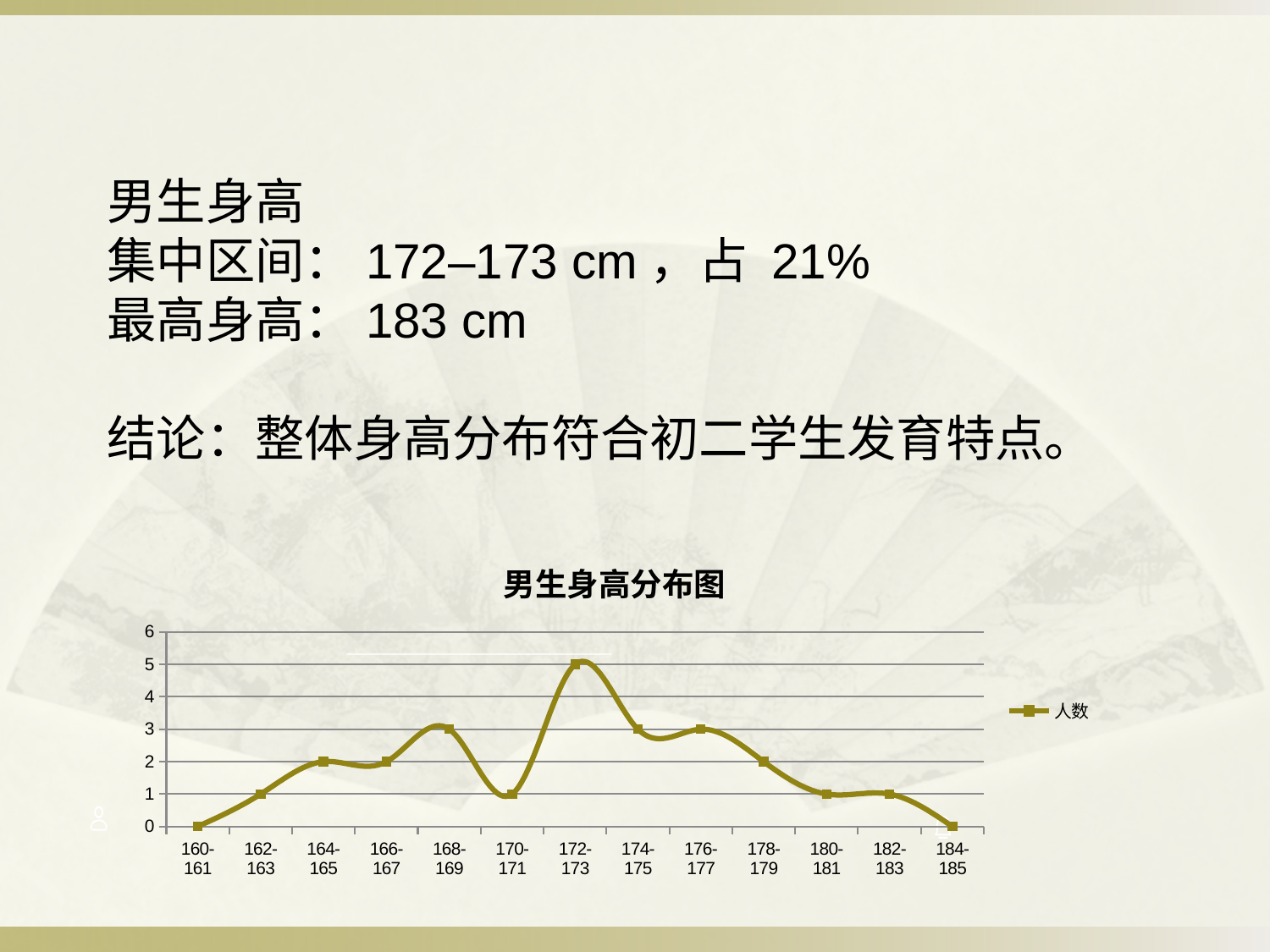

男生身高
集中区间：172–173 cm，占 21%
最高身高：183 cm

结论：整体身高分布符合初二学生发育特点。

### Chart: 男生身高分布图

| Category | 人数 |
|---|---|
| 160-161 | 0.0 |
| 162-163 | 1.0 |
| 164-165 | 2.0 |
| 166-167 | 2.0 |
| 168-169 | 3.0 |
| 170-171 | 1.0 |
| 172-173 | 5.0 |
| 174-175 | 3.0 |
| 176-177 | 3.0 |
| 178-179 | 2.0 |
| 180-181 | 1.0 |
| 182-183 | 1.0 |
| 184-185 | 0.0 |